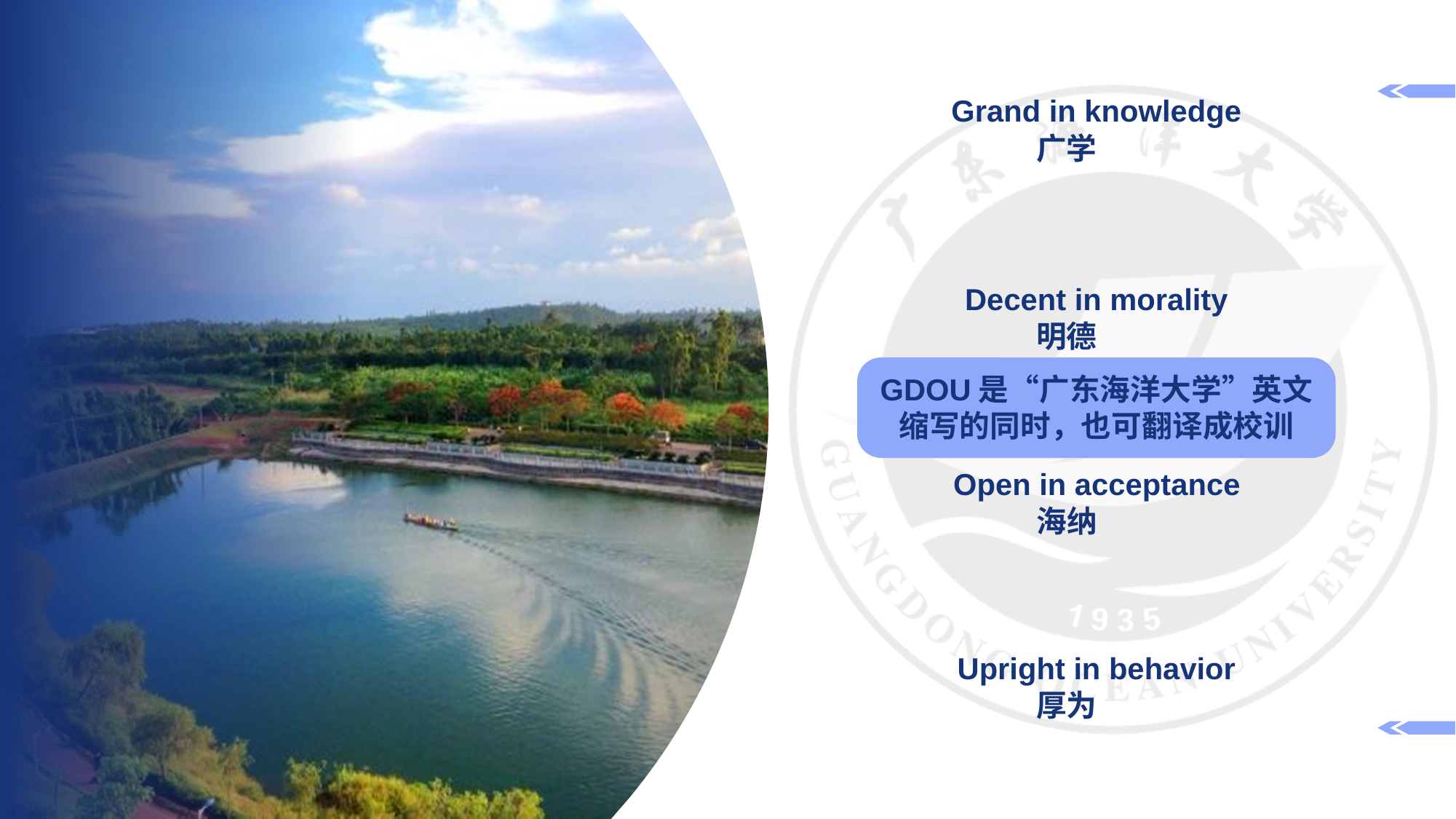

Grand in knowledge
广学
Decent in morality
明德

GDOU是“广东海洋大学”英文缩写的同时，也可翻译成校训
U

O

D

G

Open in acceptance
海纳
Upright in behavior
厚为